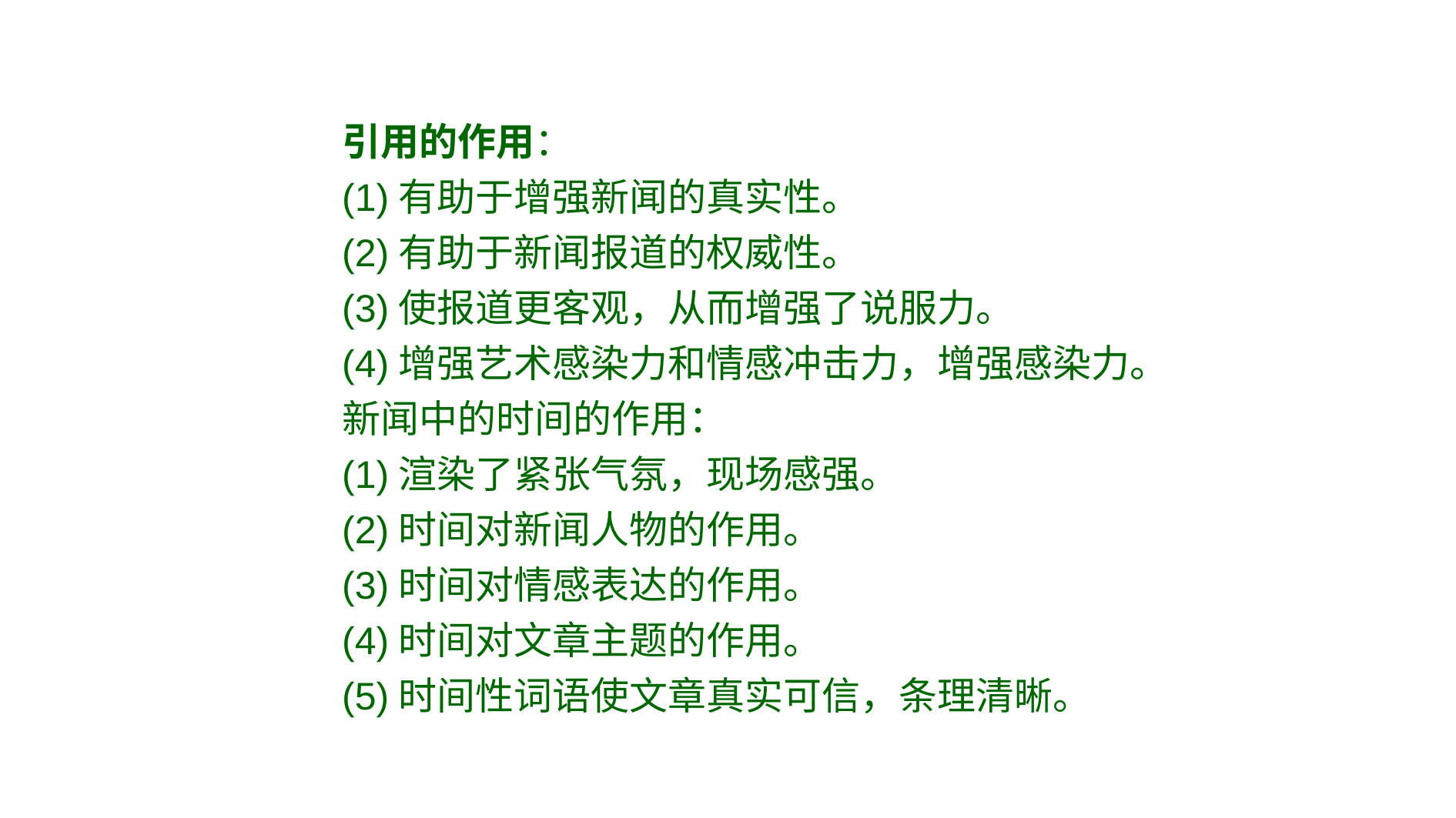

引用的作用：
(1)有助于增强新闻的真实性。
(2)有助于新闻报道的权威性。
(3)使报道更客观，从而增强了说服力。
(4)增强艺术感染力和情感冲击力，增强感染力。
新闻中的时间的作用：
(1)渲染了紧张气氛，现场感强。
(2)时间对新闻人物的作用。
(3)时间对情感表达的作用。
(4)时间对文章主题的作用。
(5)时间性词语使文章真实可信，条理清晰。